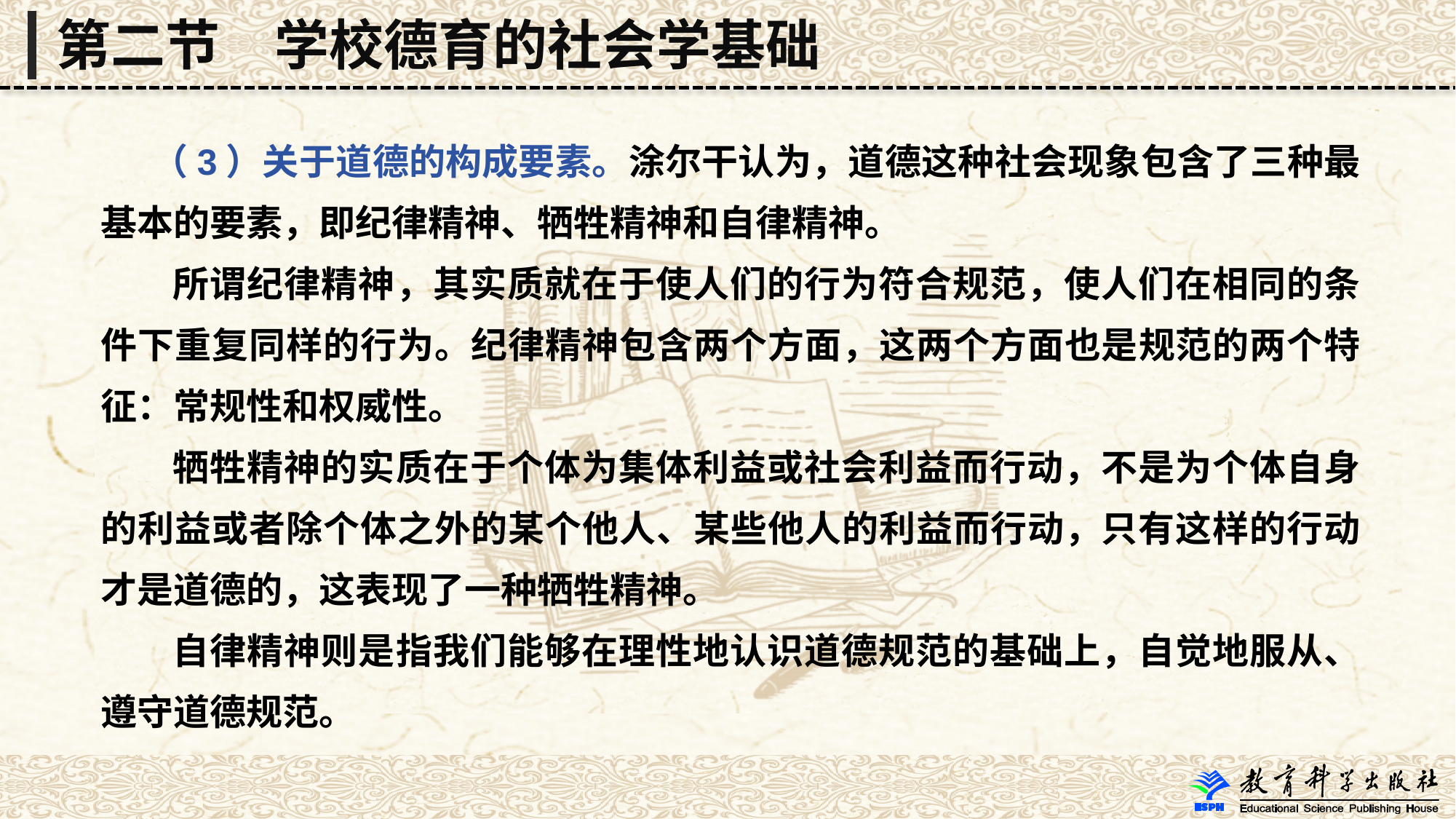

第二节　学校德育的社会学基础
     （3）关于道德的构成要素。涂尔干认为，道德这种社会现象包含了三种最基本的要素，即纪律精神、牺牲精神和自律精神。
       所谓纪律精神，其实质就在于使人们的行为符合规范，使人们在相同的条件下重复同样的行为。纪律精神包含两个方面，这两个方面也是规范的两个特征：常规性和权威性。
       牺牲精神的实质在于个体为集体利益或社会利益而行动，不是为个体自身的利益或者除个体之外的某个他人、某些他人的利益而行动，只有这样的行动才是道德的，这表现了一种牺牲精神。
       自律精神则是指我们能够在理性地认识道德规范的基础上，自觉地服从、遵守道德规范。